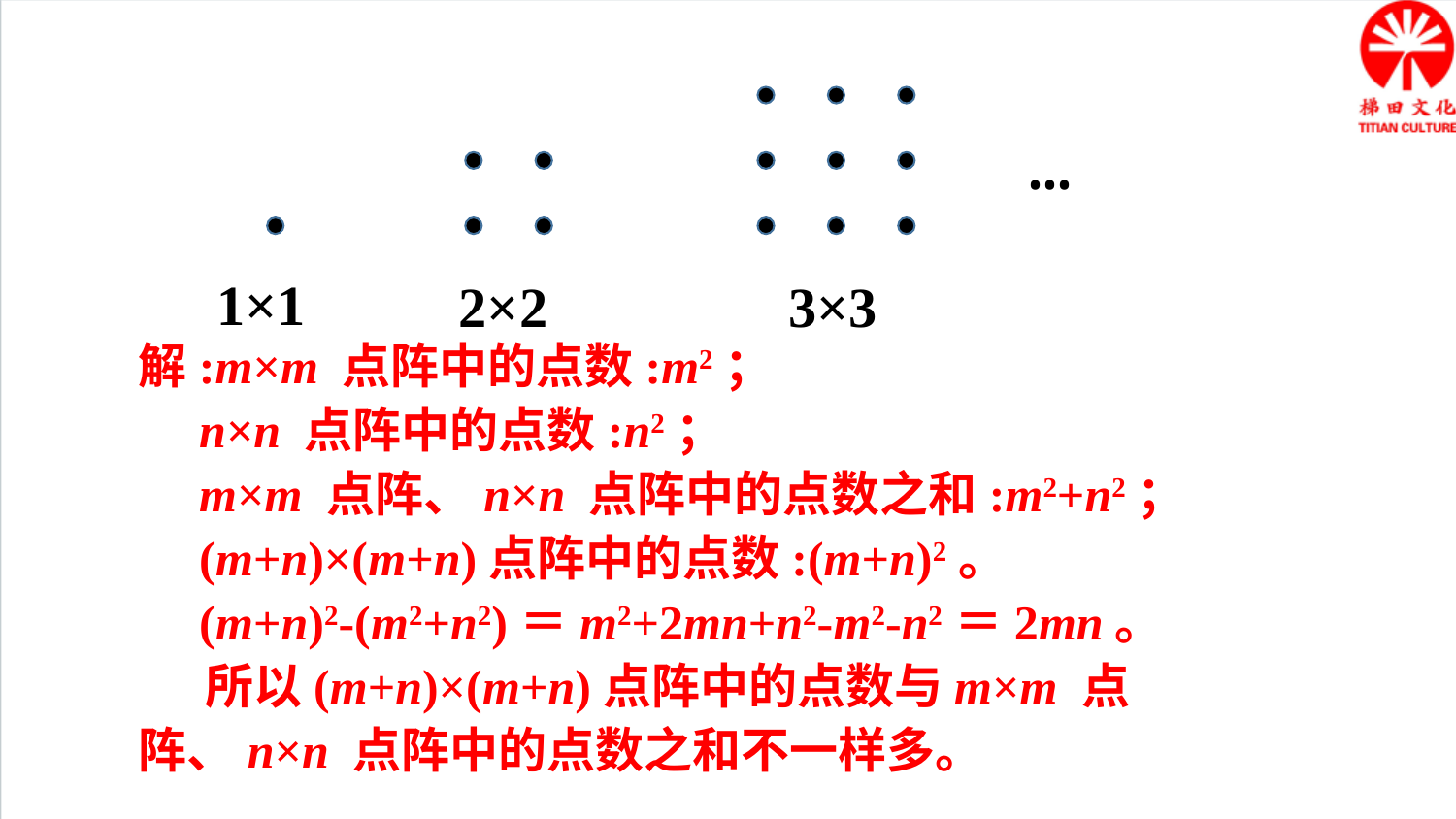

…

1×1
3×3
2×2
解:m×m 点阵中的点数:m2；
     n×n 点阵中的点数:n2；
     m×m 点阵、n×n 点阵中的点数之和:m2+n2；
     (m+n)×(m+n)点阵中的点数:(m+n)2。
     (m+n)2-(m2+n2)＝m2+2mn+n2-m2-n2＝2mn。
     所以(m+n)×(m+n)点阵中的点数与m×m 点阵、n×n 点阵中的点数之和不一样多。